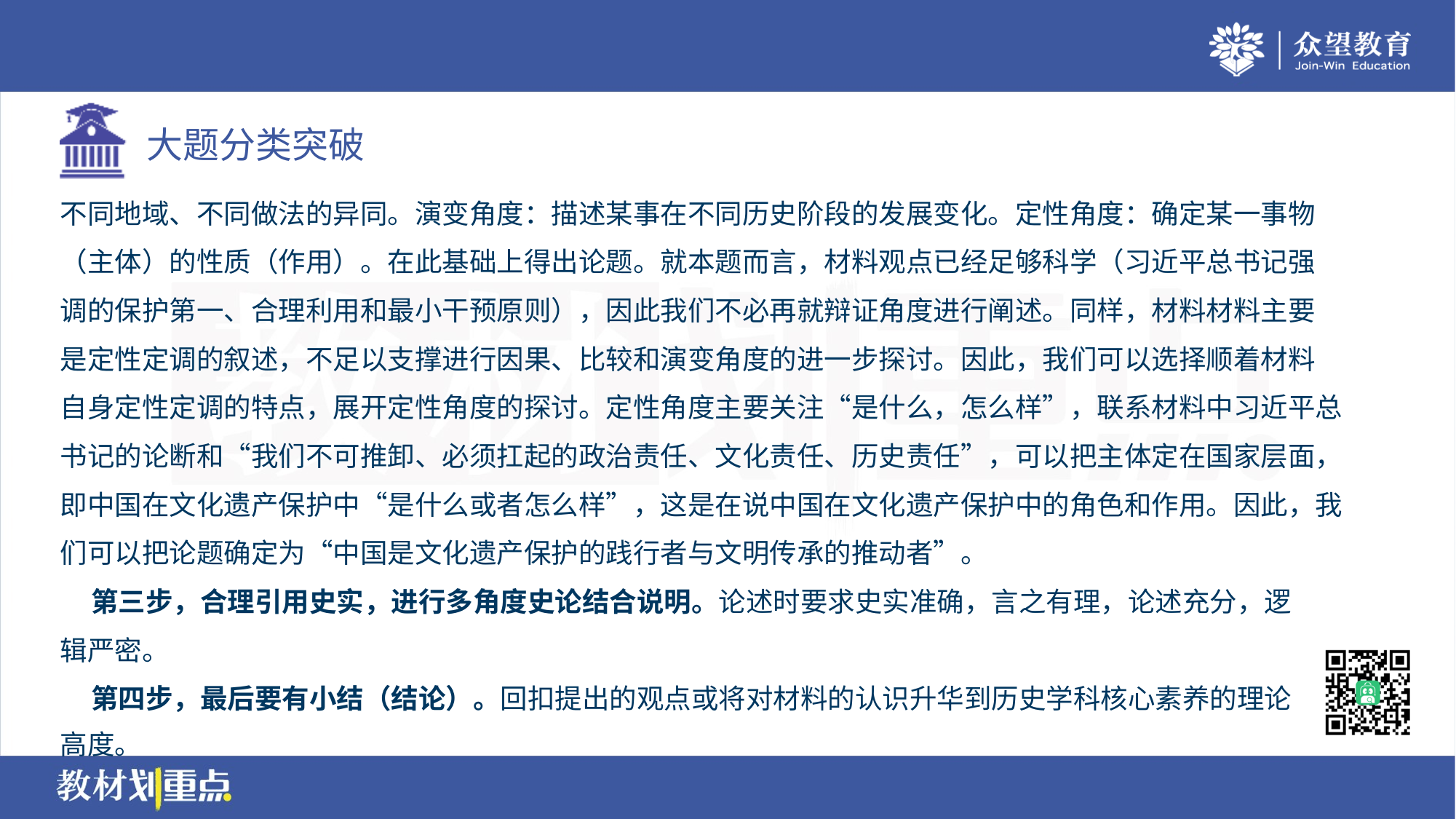

不同地域、不同做法的异同。演变角度：描述某事在不同历史阶段的发展变化。定性角度：确定某一事物
（主体）的性质（作用）。在此基础上得出论题。就本题而言，材料观点已经足够科学（习近平总书记强
调的保护第一、合理利用和最小干预原则），因此我们不必再就辩证角度进行阐述。同样，材料材料主要
是定性定调的叙述，不足以支撑进行因果、比较和演变角度的进一步探讨。因此，我们可以选择顺着材料
自身定性定调的特点，展开定性角度的探讨。定性角度主要关注“是什么，怎么样”，联系材料中习近平总
书记的论断和“我们不可推卸、必须扛起的政治责任、文化责任、历史责任”，可以把主体定在国家层面，
即中国在文化遗产保护中“是什么或者怎么样”，这是在说中国在文化遗产保护中的角色和作用。因此，我
们可以把论题确定为“中国是文化遗产保护的践行者与文明传承的推动者”。
    第三步，合理引用史实，进行多角度史论结合说明。论述时要求史实准确，言之有理，论述充分，逻
辑严密。
    第四步，最后要有小结（结论）。回扣提出的观点或将对材料的认识升华到历史学科核心素养的理论
高度。#1.1.4